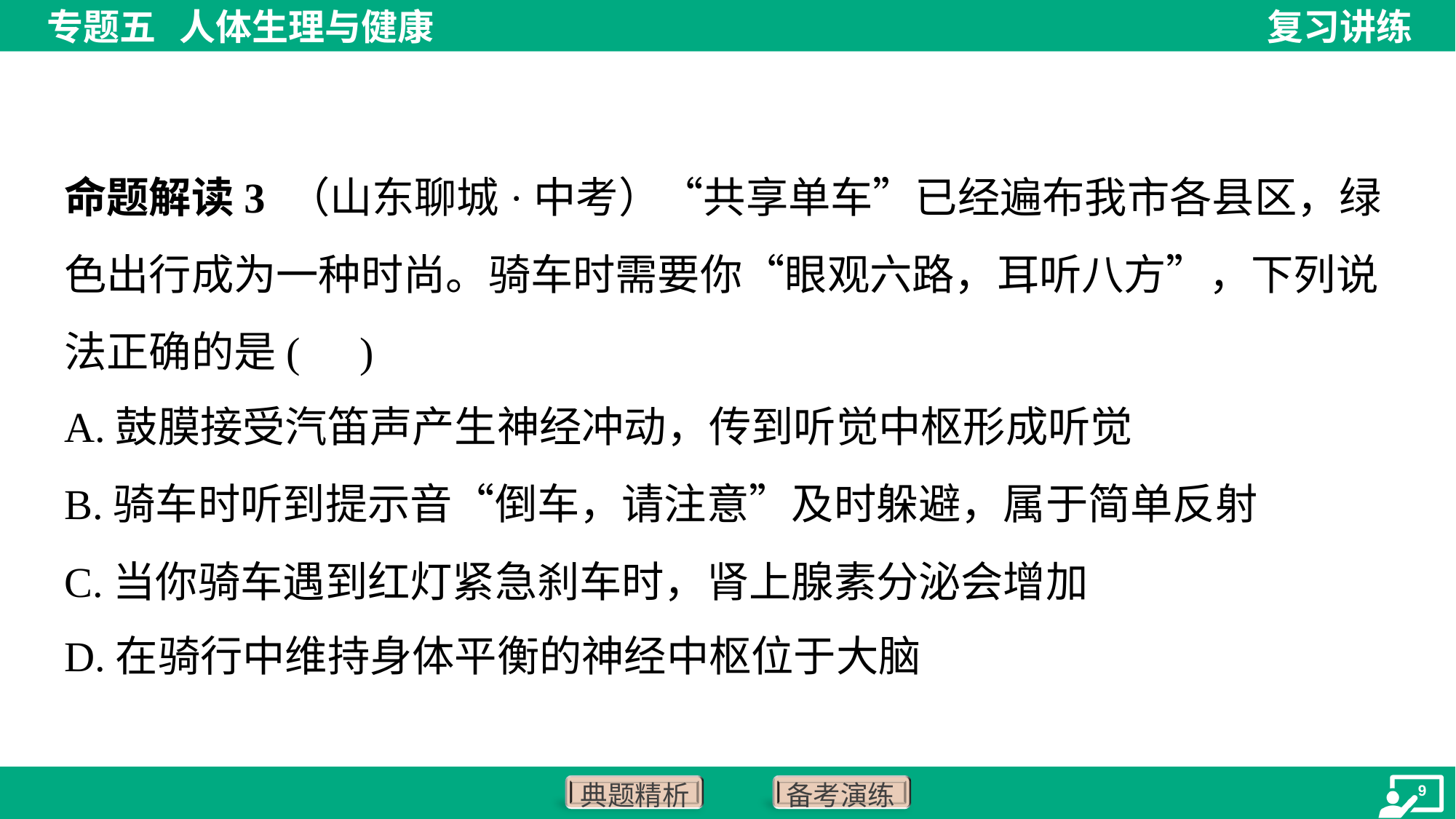

命题解读3 （山东聊城·中考）“共享单车”已经遍布我市各县区，绿色出行成为一种时尚。骑车时需要你“眼观六路，耳听八方”，下列说法正确的是(     )
A.鼓膜接受汽笛声产生神经冲动，传到听觉中枢形成听觉
B.骑车时听到提示音“倒车，请注意”及时躲避，属于简单反射
C.当你骑车遇到红灯紧急刹车时，肾上腺素分泌会增加
D.在骑行中维持身体平衡的神经中枢位于大脑